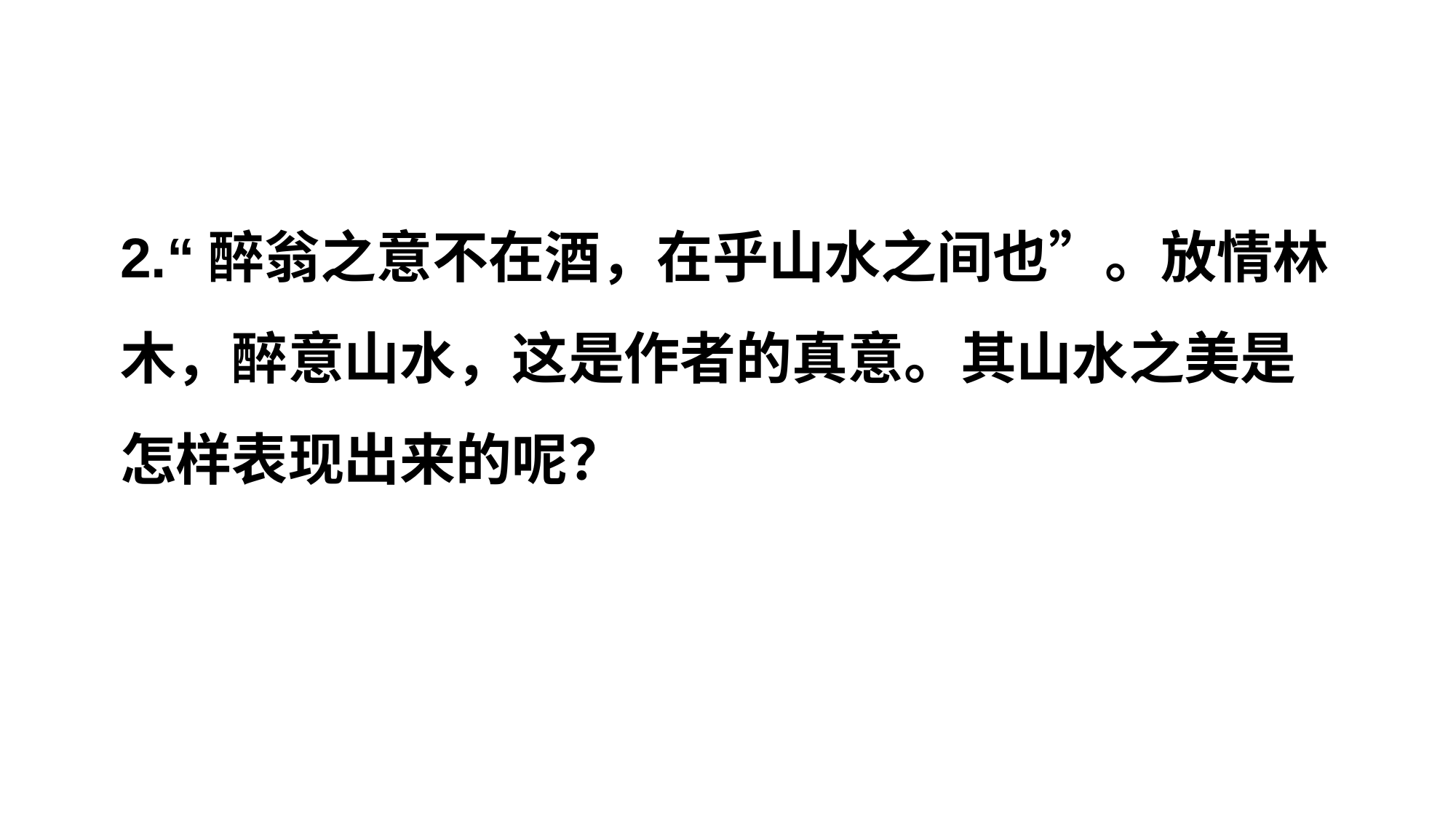

2.“醉翁之意不在酒，在乎山水之间也”。放情林木，醉意山水，这是作者的真意。其山水之美是怎样表现出来的呢？